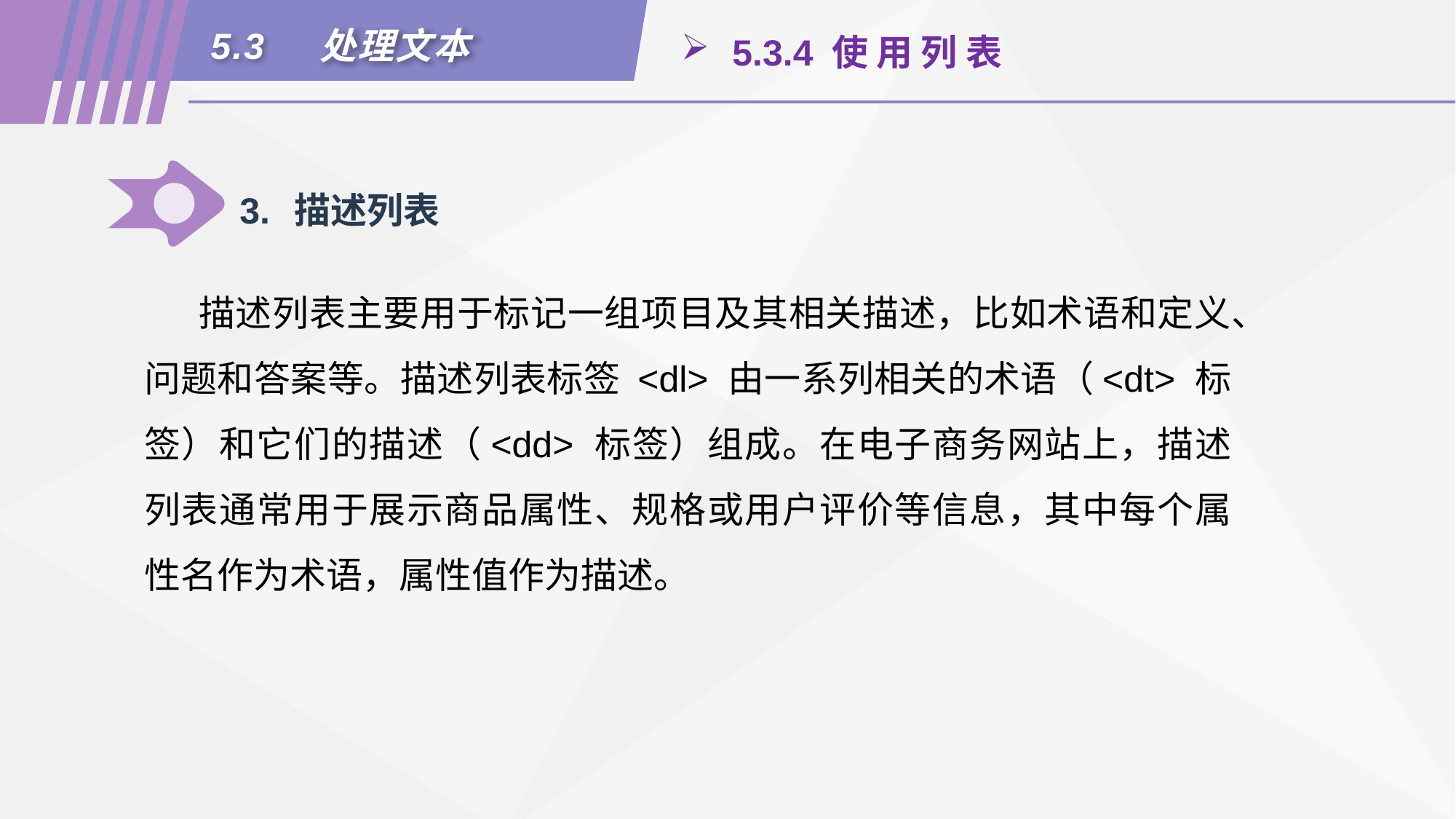

5.3	处理文本
 5.3.4 使 用 列 表

3.	描述列表
描述列表主要用于标记一组项目及其相关描述，比如术语和定义、问题和答案等。描述列表标签 <dl> 由一系列相关的术语（<dt> 标签）和它们的描述（<dd> 标签）组成。在电子商务网站上，描述列表通常用于展示商品属性、规格或用户评价等信息，其中每个属性名作为术语，属性值作为描述。